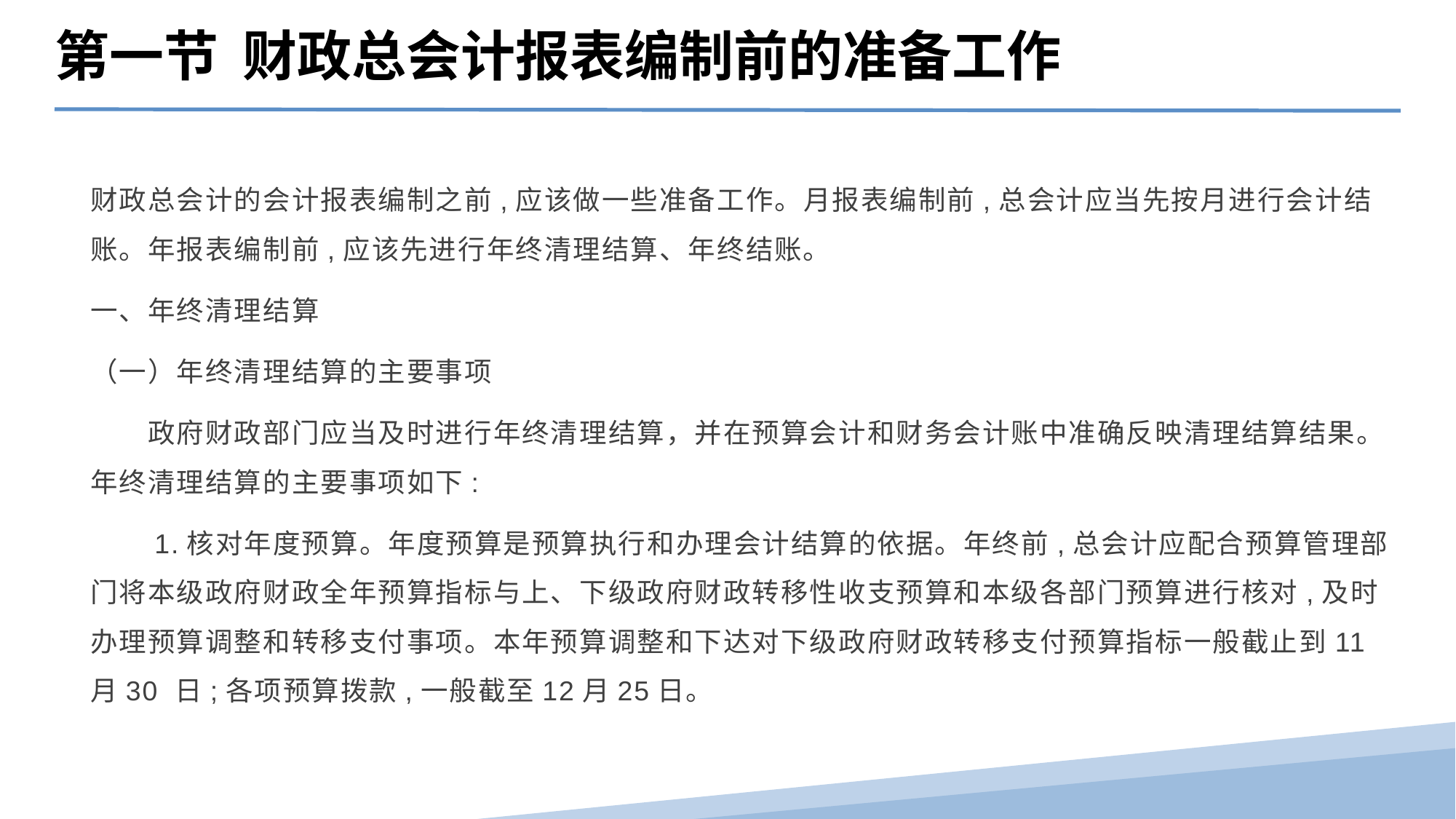

第一节  财政总会计报表编制前的准备工作
财政总会计的会计报表编制之前,应该做一些准备工作。月报表编制前,总会计应当先按月进行会计结账。年报表编制前,应该先进行年终清理结算、年终结账。
一、年终清理结算
（一）年终清理结算的主要事项
　　政府财政部门应当及时进行年终清理结算，并在预算会计和财务会计账中准确反映清理结算结果。年终清理结算的主要事项如下:
　　1.核对年度预算。年度预算是预算执行和办理会计结算的依据。年终前,总会计应配合预算管理部门将本级政府财政全年预算指标与上、下级政府财政转移性收支预算和本级各部门预算进行核对,及时办理预算调整和转移支付事项。本年预算调整和下达对下级政府财政转移支付预算指标一般截止到11 月30 日;各项预算拨款,一般截至12月25日。